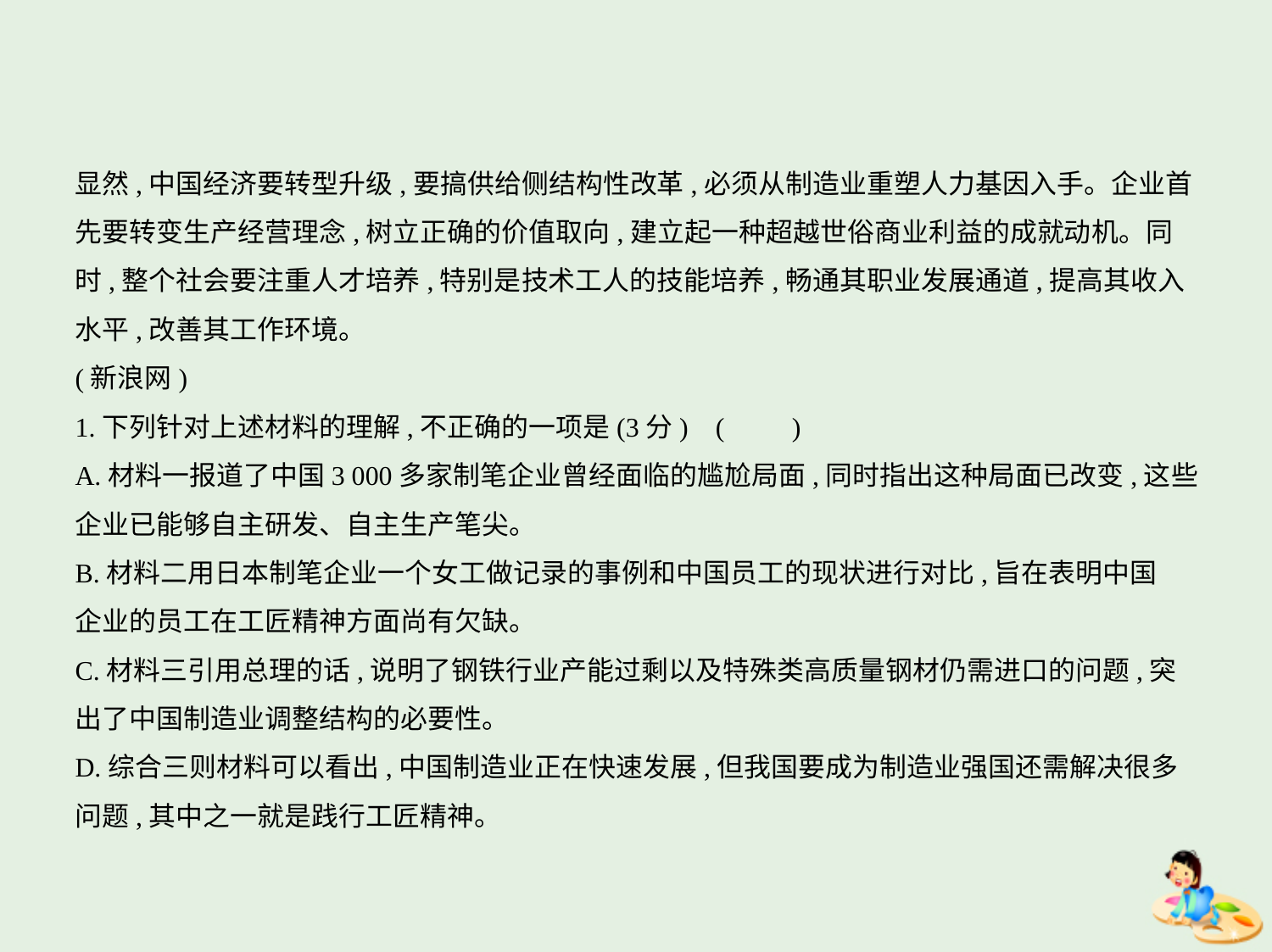

显然,中国经济要转型升级,要搞供给侧结构性改革,必须从制造业重塑人力基因入手。企业首
先要转变生产经营理念,树立正确的价值取向,建立起一种超越世俗商业利益的成就动机。同
时,整个社会要注重人才培养,特别是技术工人的技能培养,畅通其职业发展通道,提高其收入
水平,改善其工作环境。
(新浪网)
1.下列针对上述材料的理解,不正确的一项是(3分) (　　)
A.材料一报道了中国3 000多家制笔企业曾经面临的尴尬局面,同时指出这种局面已改变,这些
企业已能够自主研发、自主生产笔尖。
B.材料二用日本制笔企业一个女工做记录的事例和中国员工的现状进行对比,旨在表明中国
企业的员工在工匠精神方面尚有欠缺。
C.材料三引用总理的话,说明了钢铁行业产能过剩以及特殊类高质量钢材仍需进口的问题,突
出了中国制造业调整结构的必要性。
D.综合三则材料可以看出,中国制造业正在快速发展,但我国要成为制造业强国还需解决很多
问题,其中之一就是践行工匠精神。